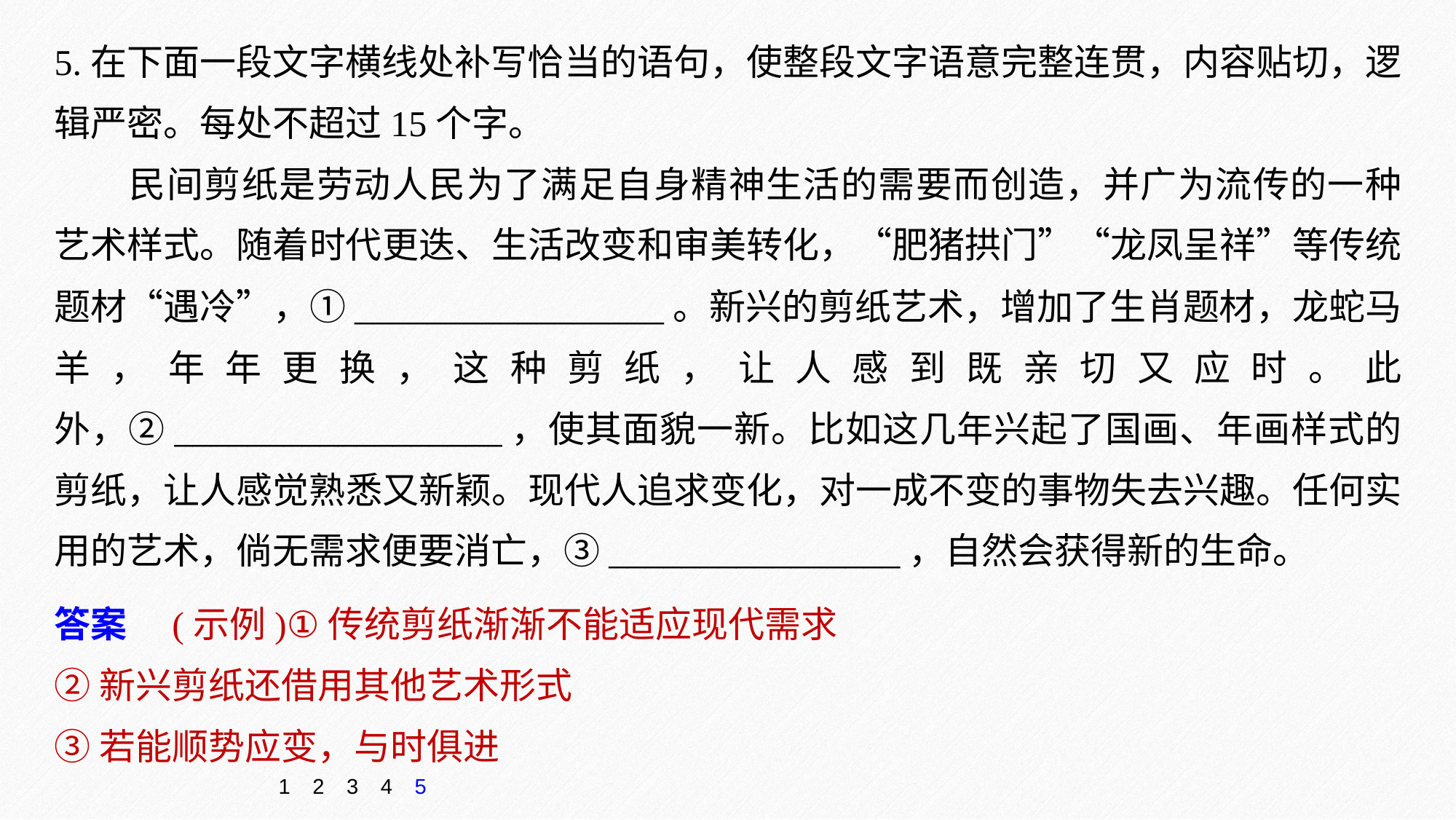

5.在下面一段文字横线处补写恰当的语句，使整段文字语意完整连贯，内容贴切，逻辑严密。每处不超过15个字。
民间剪纸是劳动人民为了满足自身精神生活的需要而创造，并广为流传的一种艺术样式。随着时代更迭、生活改变和审美转化，“肥猪拱门”“龙凤呈祥”等传统题材“遇冷”，①_________________。新兴的剪纸艺术，增加了生肖题材，龙蛇马羊，年年更换，这种剪纸，让人感到既亲切又应时。此外，②__________________，使其面貌一新。比如这几年兴起了国画、年画样式的剪纸，让人感觉熟悉又新颖。现代人追求变化，对一成不变的事物失去兴趣。任何实用的艺术，倘无需求便要消亡，③________________，自然会获得新的生命。
答案　(示例)①传统剪纸渐渐不能适应现代需求
②新兴剪纸还借用其他艺术形式
③若能顺势应变，与时俱进
1
2
3
4
5